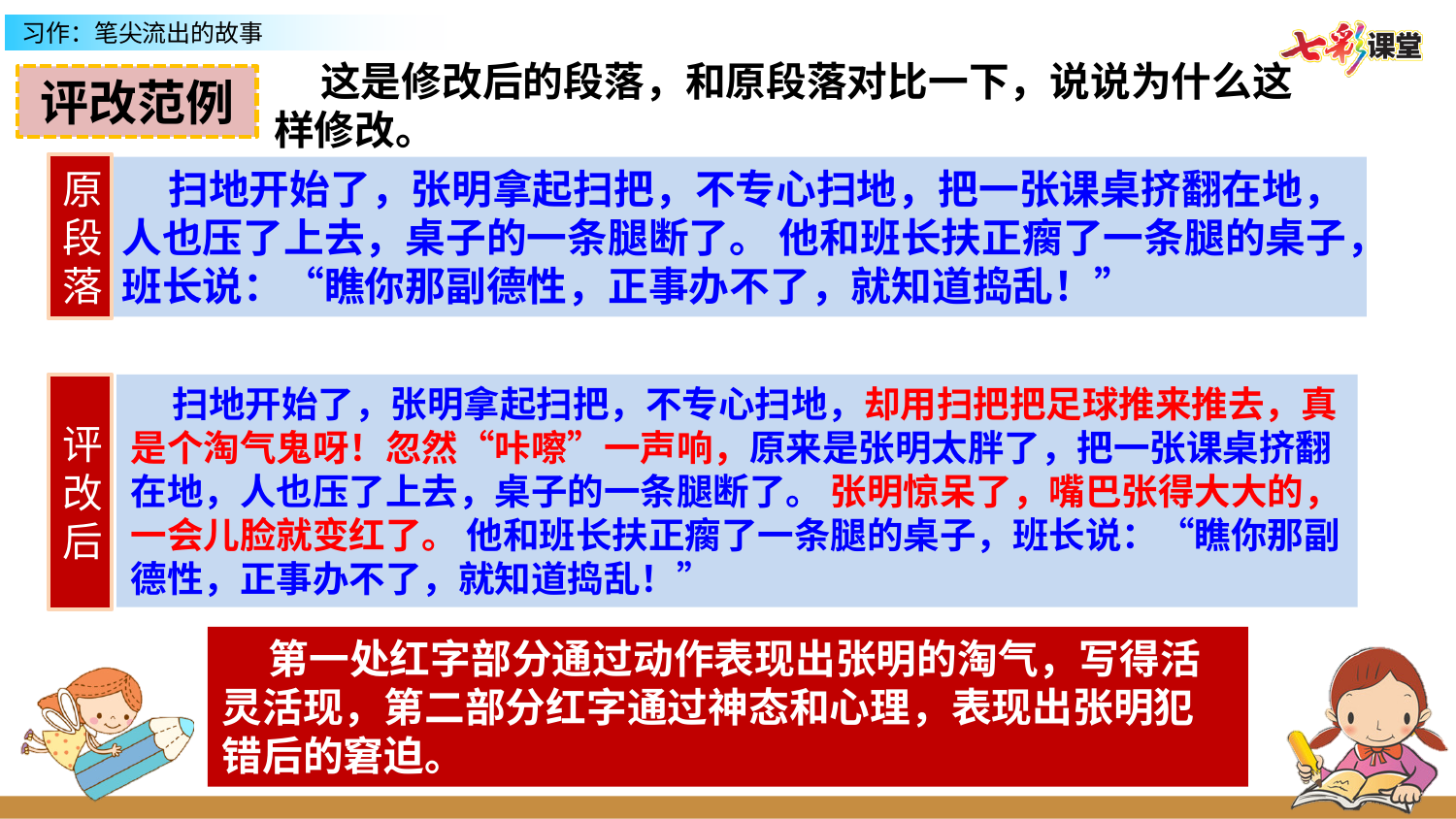

这是修改后的段落，和原段落对比一下，说说为什么这样修改。
评改范例
原段落
    扫地开始了，张明拿起扫把，不专心扫地，把一张课桌挤翻在地，人也压了上去，桌子的一条腿断了。 他和班长扶正瘸了一条腿的桌子，班长说：“瞧你那副德性，正事办不了，就知道捣乱！”
评改后
    扫地开始了，张明拿起扫把，不专心扫地，却用扫把把足球推来推去，真是个淘气鬼呀！忽然“咔嚓”一声响，原来是张明太胖了，把一张课桌挤翻在地，人也压了上去，桌子的一条腿断了。 张明惊呆了，嘴巴张得大大的，一会儿脸就变红了。 他和班长扶正瘸了一条腿的桌子，班长说：“瞧你那副德性，正事办不了，就知道捣乱！”
    第一处红字部分通过动作表现出张明的淘气，写得活灵活现，第二部分红字通过神态和心理，表现出张明犯错后的窘迫。